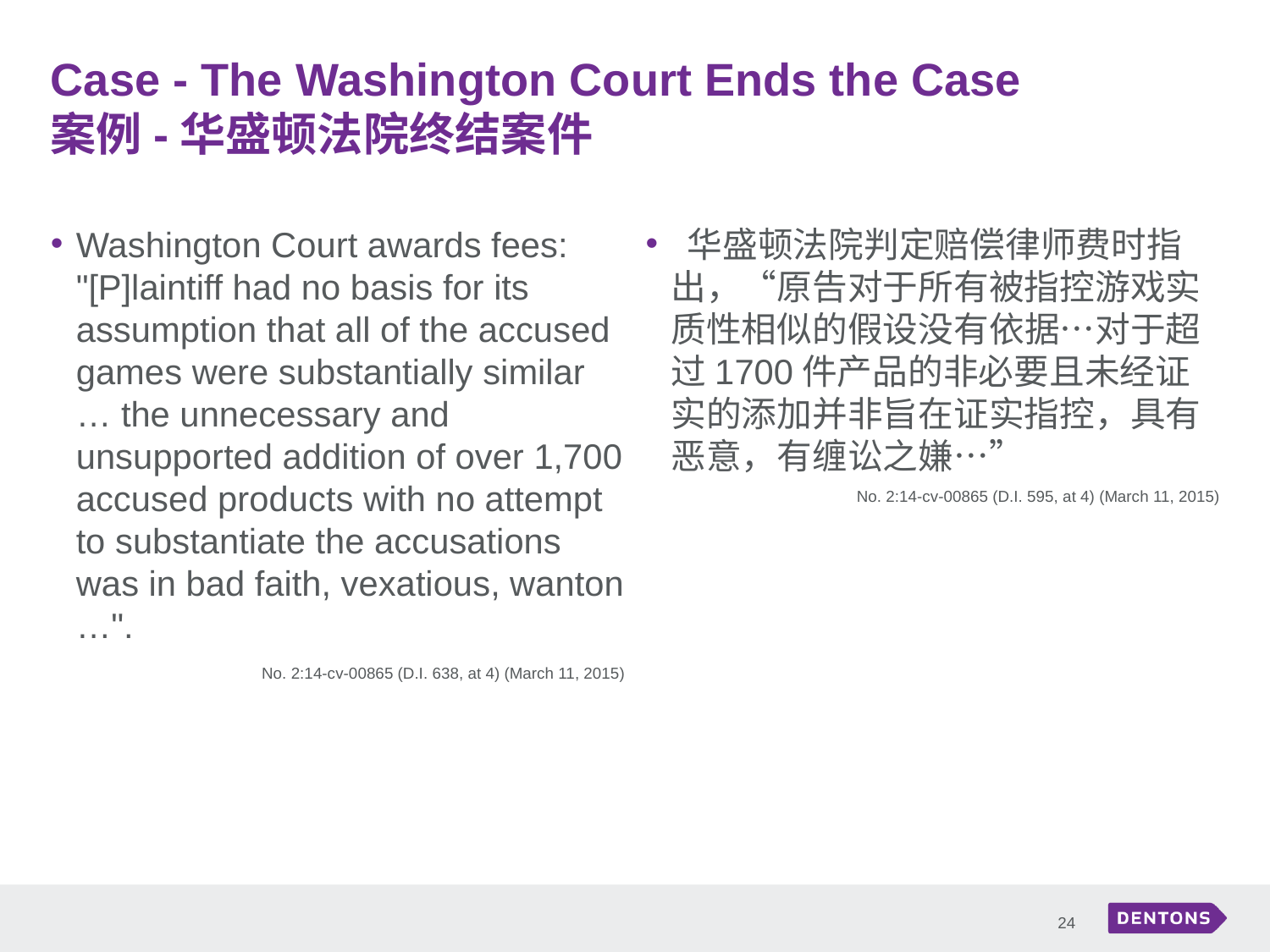

# Case - The Washington Court Ends the Case 案例-华盛顿法院终结案件
Washington Court awards fees:  "[P]laintiff had no basis for its assumption that all of the accused games were substantially similar … the unnecessary and unsupported addition of over 1,700 accused products with no attempt to substantiate the accusations was in bad faith, vexatious, wanton …".
No. 2:14-cv-00865 (D.I. 638, at 4) (March 11, 2015)

 华盛顿法院判定赔偿律师费时指出，“原告对于所有被指控游戏实质性相似的假设没有依据…对于超过1700件产品的非必要且未经证实的添加并非旨在证实指控，具有恶意，有缠讼之嫌…”
No. 2:14-cv-00865 (D.I. 595, at 4) (March 11, 2015)

24